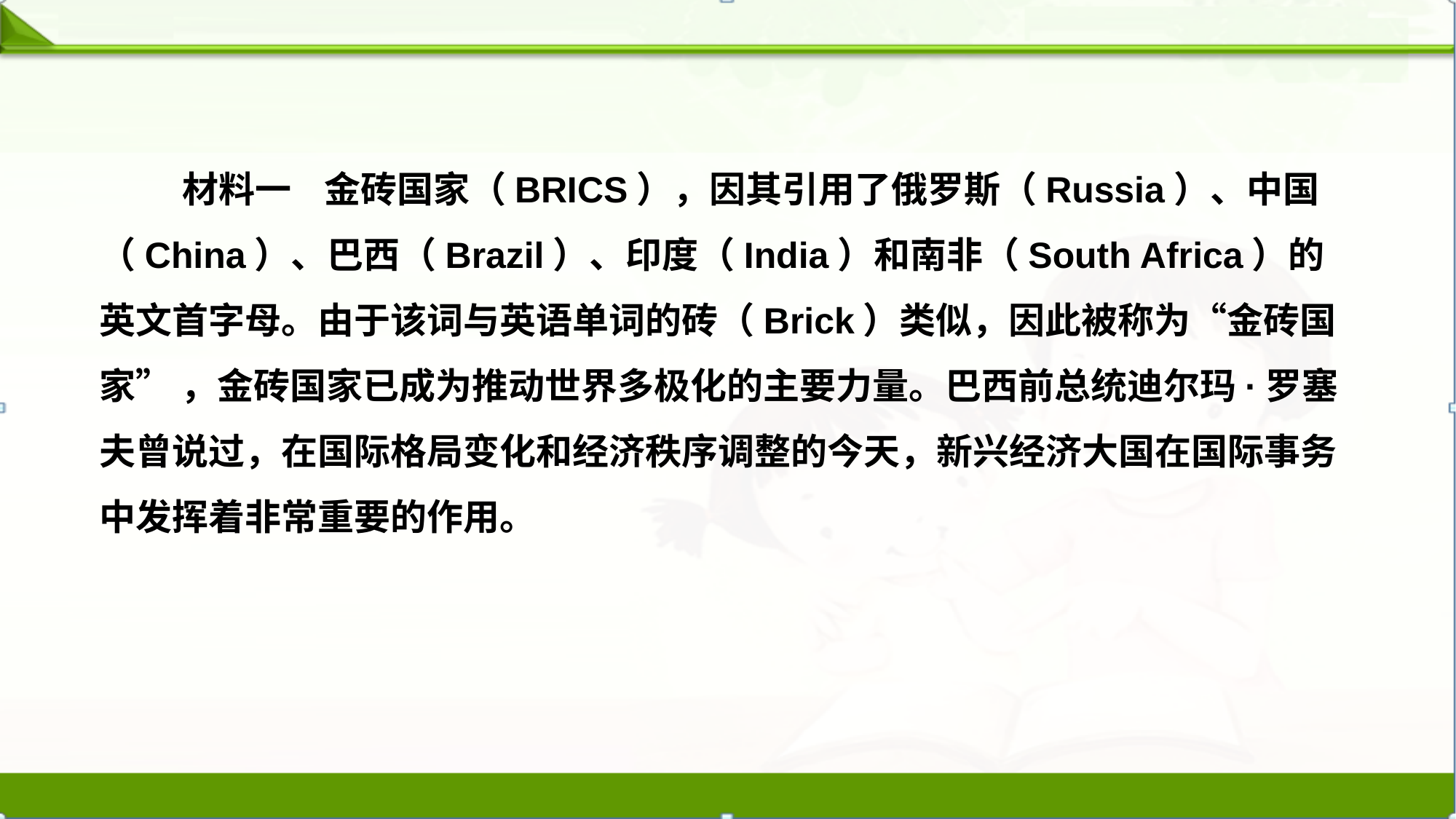

材料一    金砖国家（BRICS），因其引用了俄罗斯（Russia）、中国（China）、巴西（Brazil）、印度（India）和南非（South Africa）的英文首字母。由于该词与英语单词的砖（Brick）类似，因此被称为“金砖国家” ，金砖国家已成为推动世界多极化的主要力量。巴西前总统迪尔玛·罗塞夫曾说过，在国际格局变化和经济秩序调整的今天，新兴经济大国在国际事务中发挥着非常重要的作用。